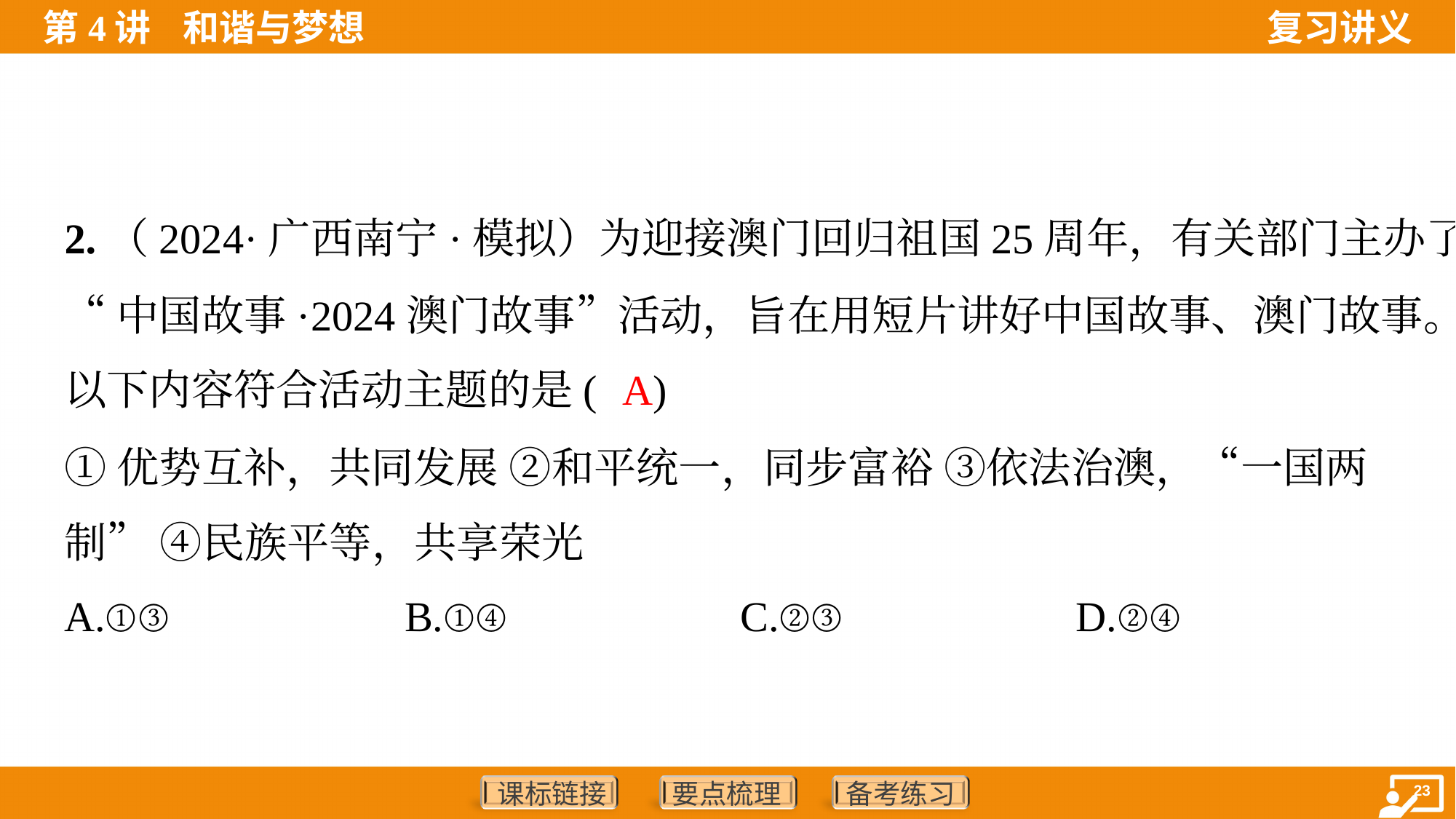

2.（2024·广西南宁·模拟）为迎接澳门回归祖国25周年，有关部门主办了
“中国故事·2024澳门故事”活动，旨在用短片讲好中国故事、澳门故事。
以下内容符合活动主题的是(     )
A
①优势互补，共同发展 ②和平统一，同步富裕 ③依法治澳，“一国两
制” ④民族平等，共享荣光
A.①③	B.①④	C.②③	D.②④